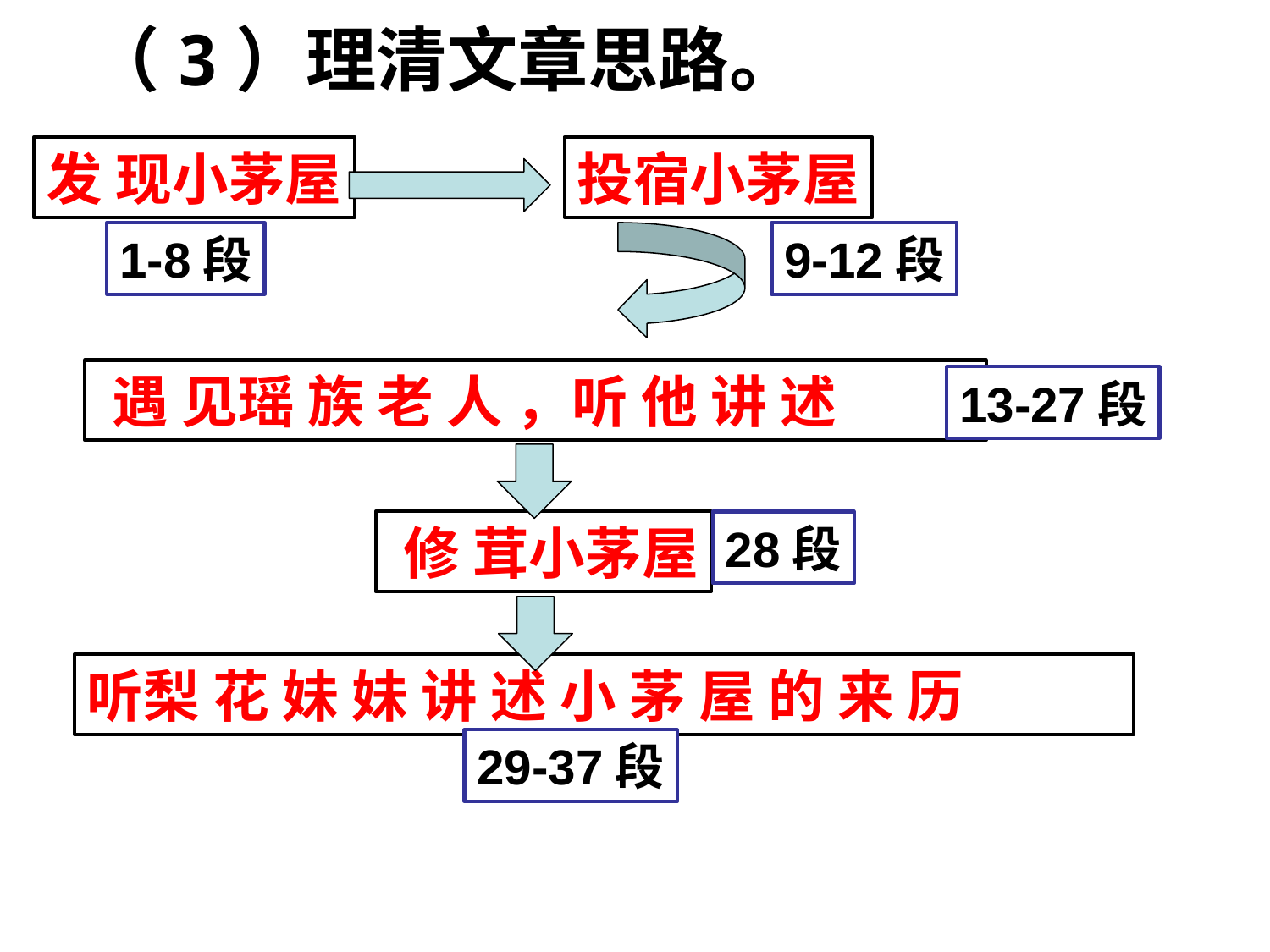

（3）理清文章思路。
发 现小茅屋
投宿小茅屋

1-8段

9-12段
 遇 见瑶 族 老 人 ，听 他 讲 述
13-27段

 修 茸小茅屋
28段

听梨 花 妹 妹 讲 述 小 茅 屋 的 来 历
29-37段